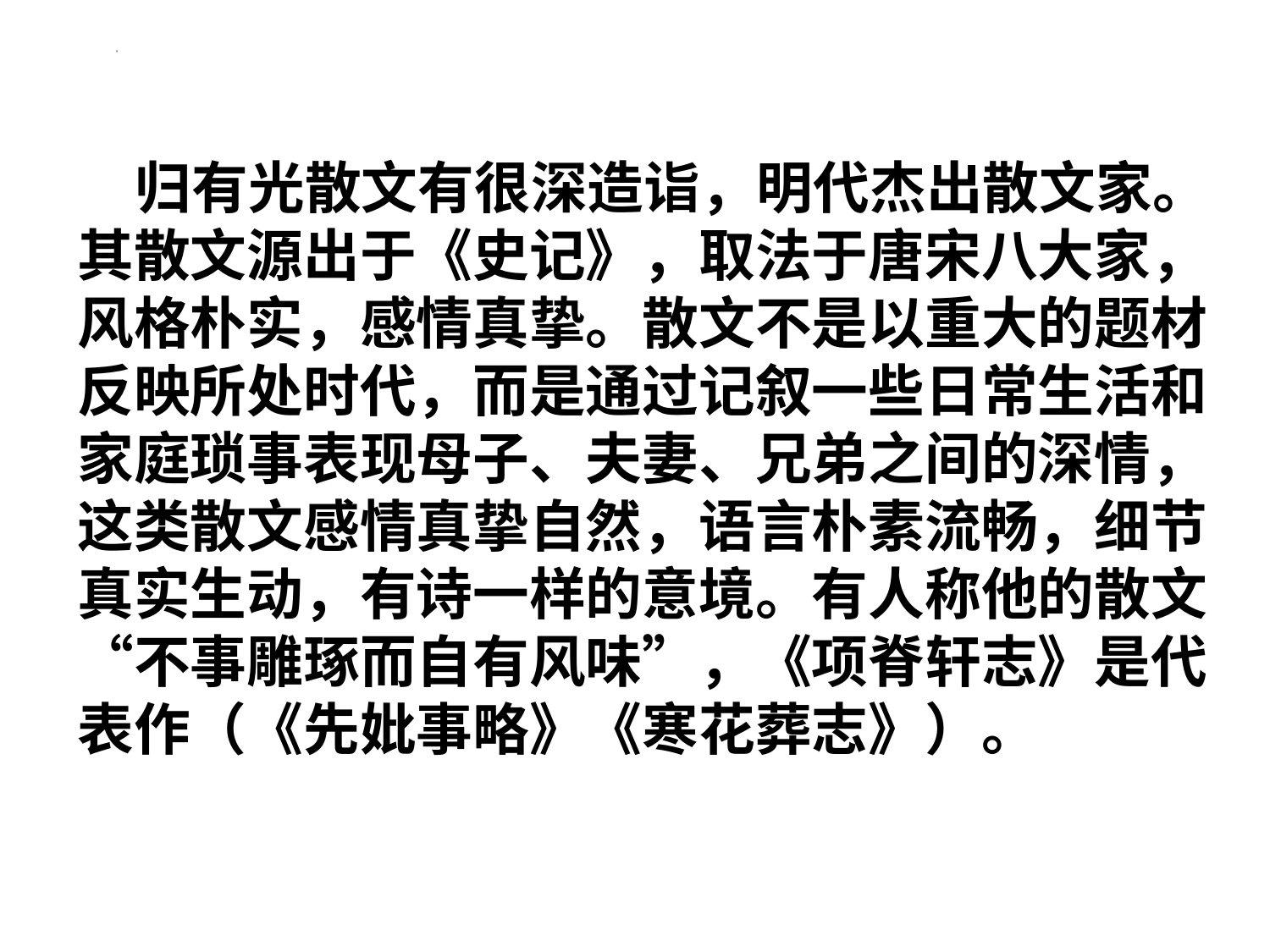

归有光散文有很深造诣，明代杰出散文家。其散文源出于《史记》，取法于唐宋八大家，风格朴实，感情真挚。散文不是以重大的题材反映所处时代，而是通过记叙一些日常生活和家庭琐事表现母子、夫妻、兄弟之间的深情，这类散文感情真挚自然，语言朴素流畅，细节真实生动，有诗一样的意境。有人称他的散文“不事雕琢而自有风味”，《项脊轩志》是代表作（《先妣事略》《寒花葬志》）。